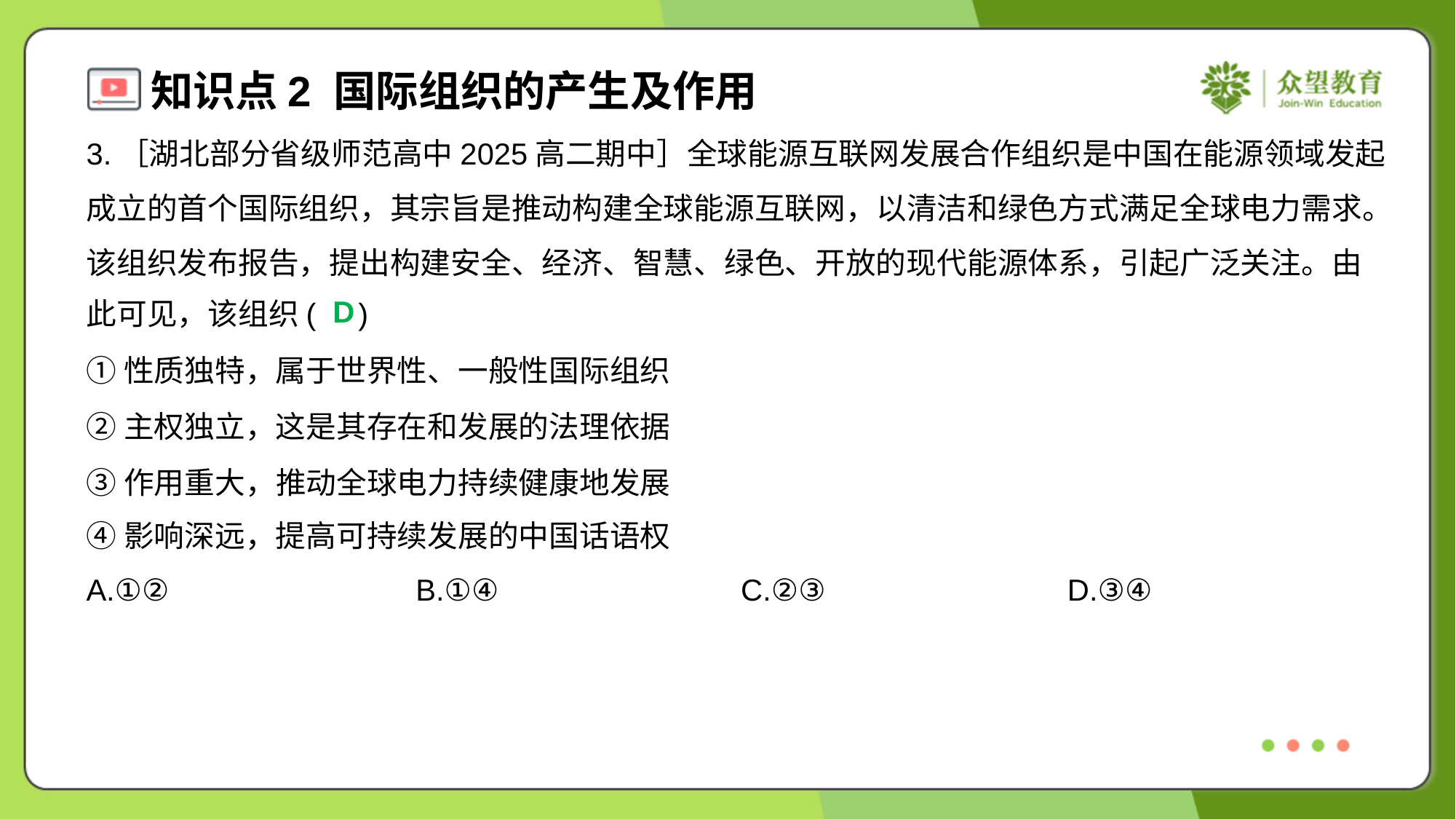

3.［湖北部分省级师范高中2025高二期中］全球能源互联网发展合作组织是中国在能源领域发起
成立的首个国际组织，其宗旨是推动构建全球能源互联网，以清洁和绿色方式满足全球电力需求。
该组织发布报告，提出构建安全、经济、智慧、绿色、开放的现代能源体系，引起广泛关注。由
此可见，该组织(     )
D
①性质独特，属于世界性、一般性国际组织
②主权独立，这是其存在和发展的法理依据
③作用重大，推动全球电力持续健康地发展
④影响深远，提高可持续发展的中国话语权
A.①②	B.①④	C.②③	D.③④